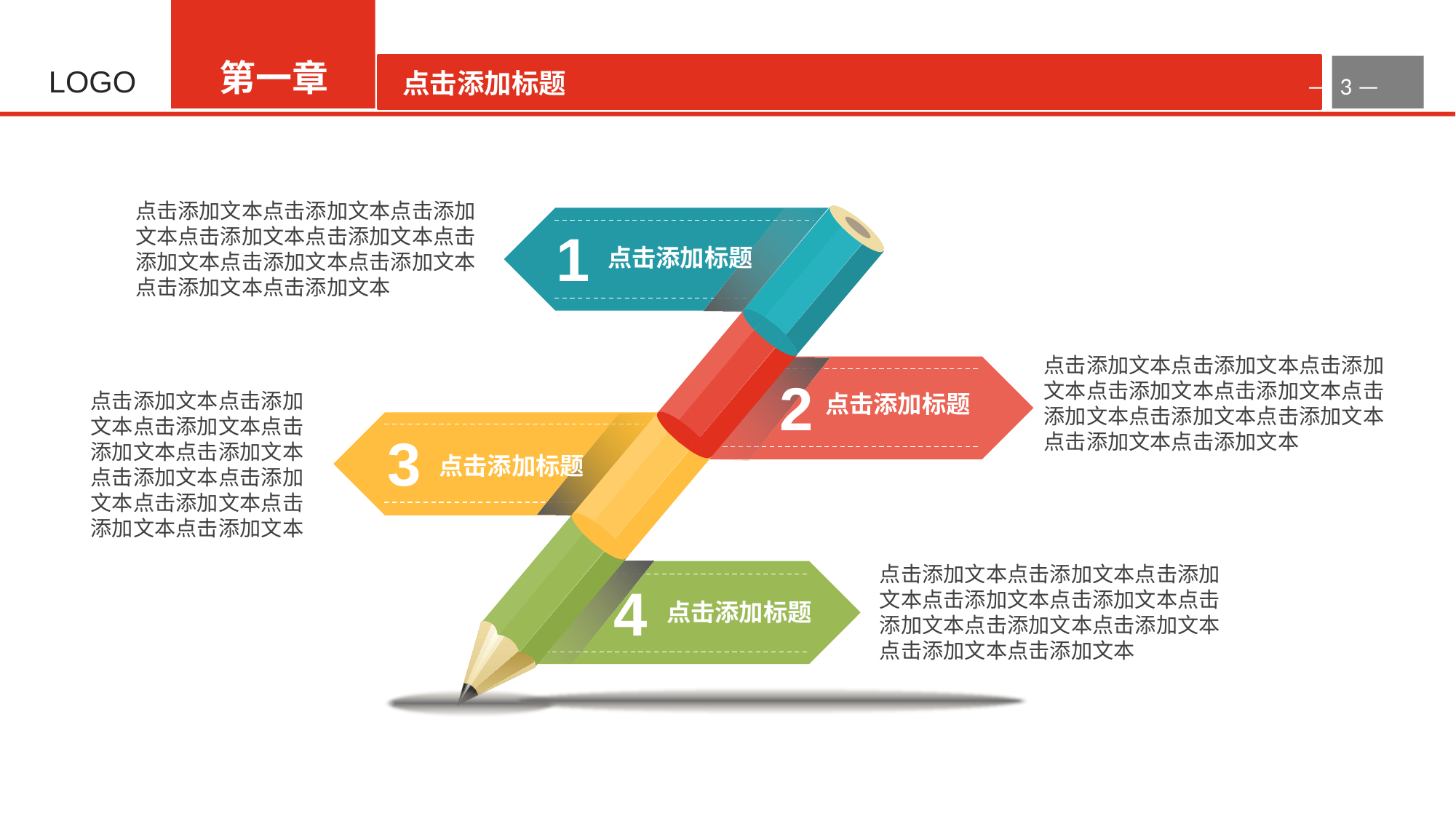

第一章

LOGO
点击添加标题
—  3 —

点击添加文本点击添加文本点击添加文本点击添加文本点击添加文本点击添加文本点击添加文本点击添加文本点击添加文本点击添加文本
1
点击添加标题
点击添加文本点击添加文本点击添加文本点击添加文本点击添加文本点击添加文本点击添加文本点击添加文本点击添加文本点击添加文本
2
点击添加文本点击添加文本点击添加文本点击添加文本点击添加文本点击添加文本点击添加文本点击添加文本点击添加文本点击添加文本
点击添加标题
3
点击添加标题
点击添加文本点击添加文本点击添加文本点击添加文本点击添加文本点击添加文本点击添加文本点击添加文本点击添加文本点击添加文本
4
点击添加标题